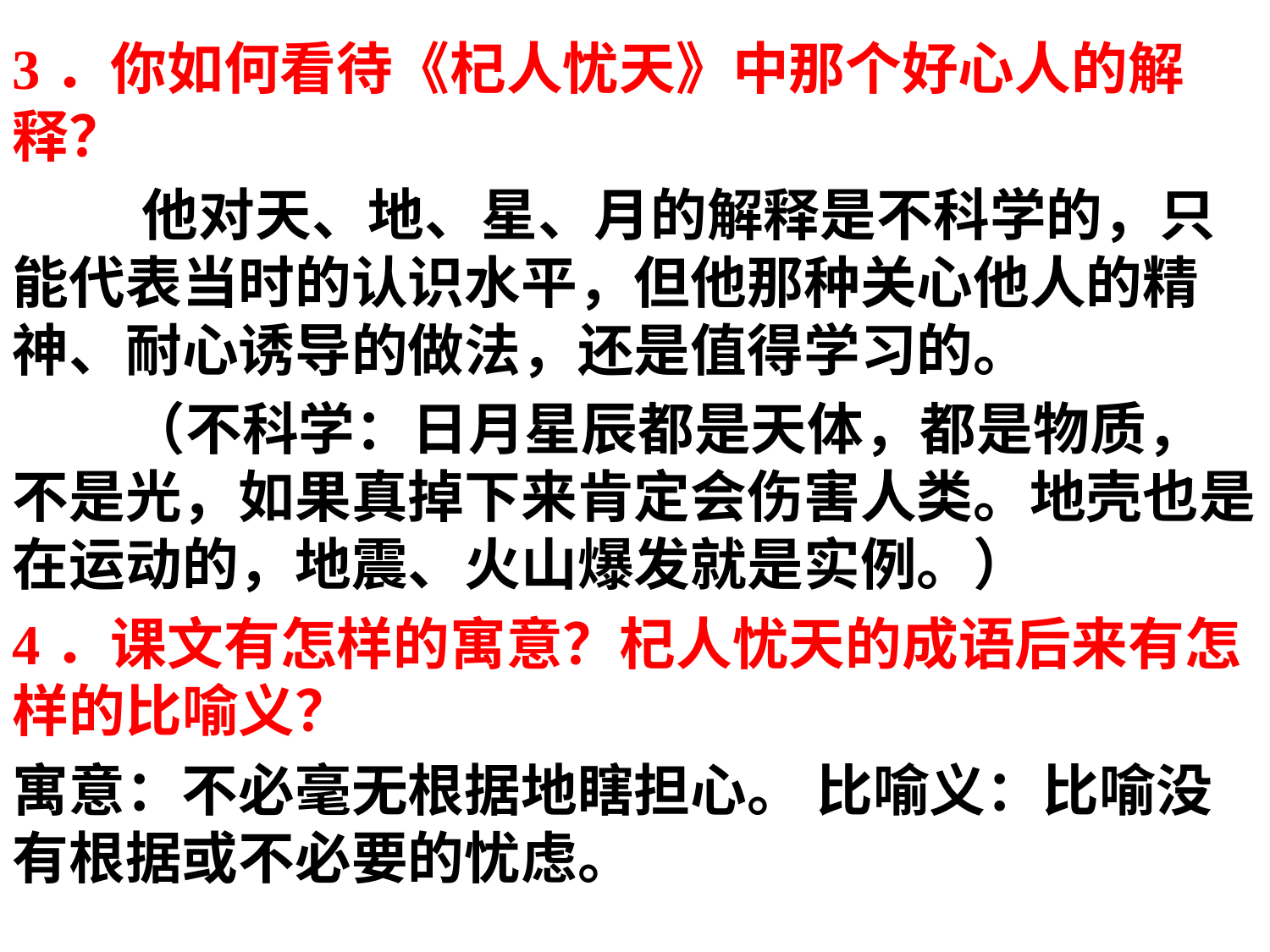

3．你如何看待《杞人忧天》中那个好心人的解释？
         他对天、地、星、月的解释是不科学的，只能代表当时的认识水平，但他那种关心他人的精神、耐心诱导的做法，还是值得学习的。
        （不科学：日月星辰都是天体，都是物质，不是光，如果真掉下来肯定会伤害人类。地壳也是在运动的，地震、火山爆发就是实例。）
4．课文有怎样的寓意？杞人忧天的成语后来有怎样的比喻义？
寓意：不必毫无根据地瞎担心。 比喻义：比喻没有根据或不必要的忧虑。